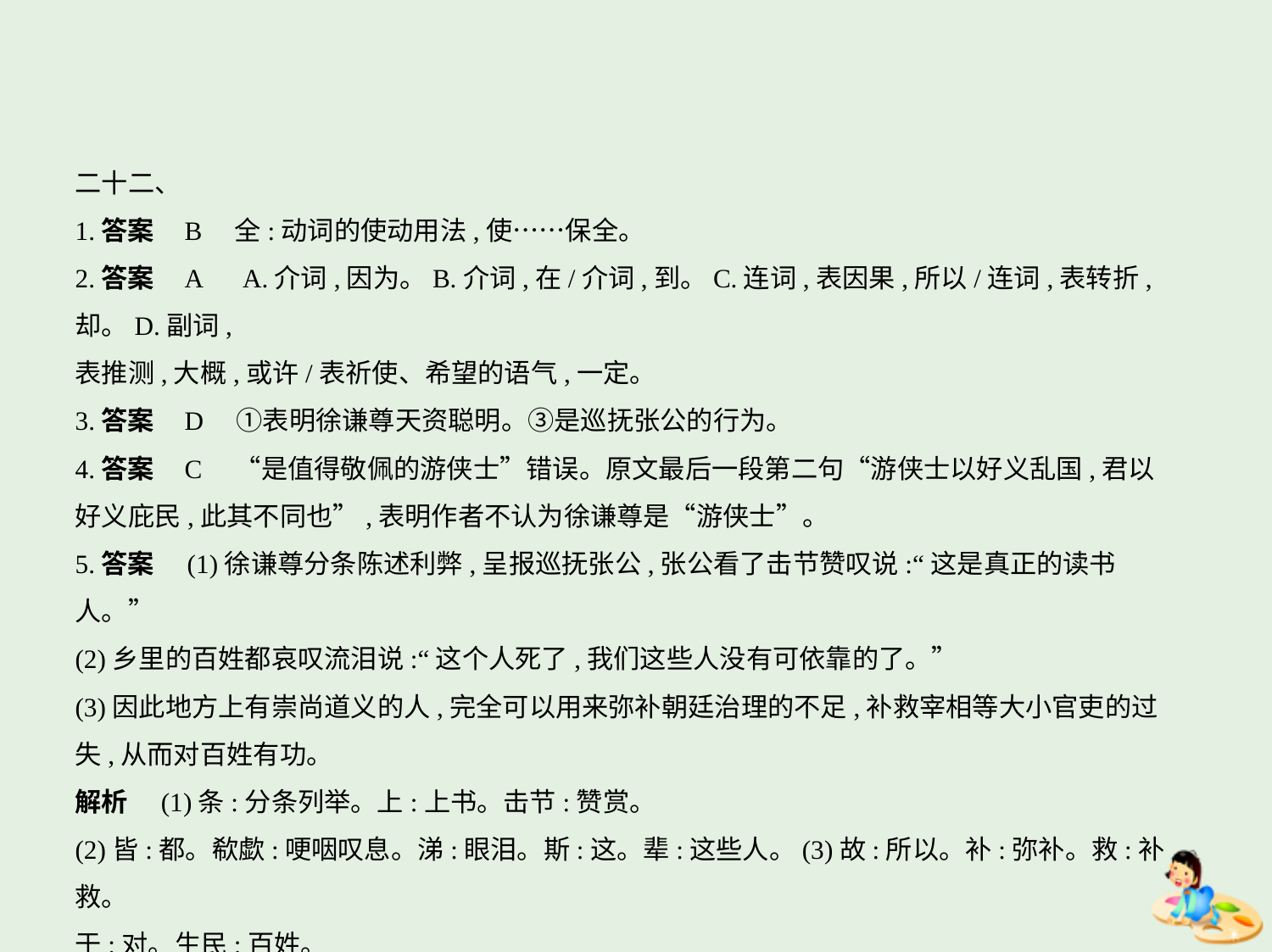

二十二、
1.答案    B　全:动词的使动用法,使……保全。
2.答案    A　A.介词,因为。B.介词,在/介词,到。C.连词,表因果,所以/连词,表转折,却。D.副词,
表推测,大概,或许/表祈使、希望的语气,一定。
3.答案    D　①表明徐谦尊天资聪明。③是巡抚张公的行为。
4.答案    C　“是值得敬佩的游侠士”错误。原文最后一段第二句“游侠士以好义乱国,君以
好义庇民,此其不同也”,表明作者不认为徐谦尊是“游侠士”。
5.答案　(1)徐谦尊分条陈述利弊,呈报巡抚张公,张公看了击节赞叹说:“这是真正的读书
人。”
(2)乡里的百姓都哀叹流泪说:“这个人死了,我们这些人没有可依靠的了。”
(3)因此地方上有崇尚道义的人,完全可以用来弥补朝廷治理的不足,补救宰相等大小官吏的过
失,从而对百姓有功。
解析　(1)条:分条列举。上:上书。击节:赞赏。
(2)皆:都。欷歔:哽咽叹息。涕:眼泪。斯:这。辈:这些人。(3)故:所以。补:弥补。救:补救。
于:对。生民:百姓。